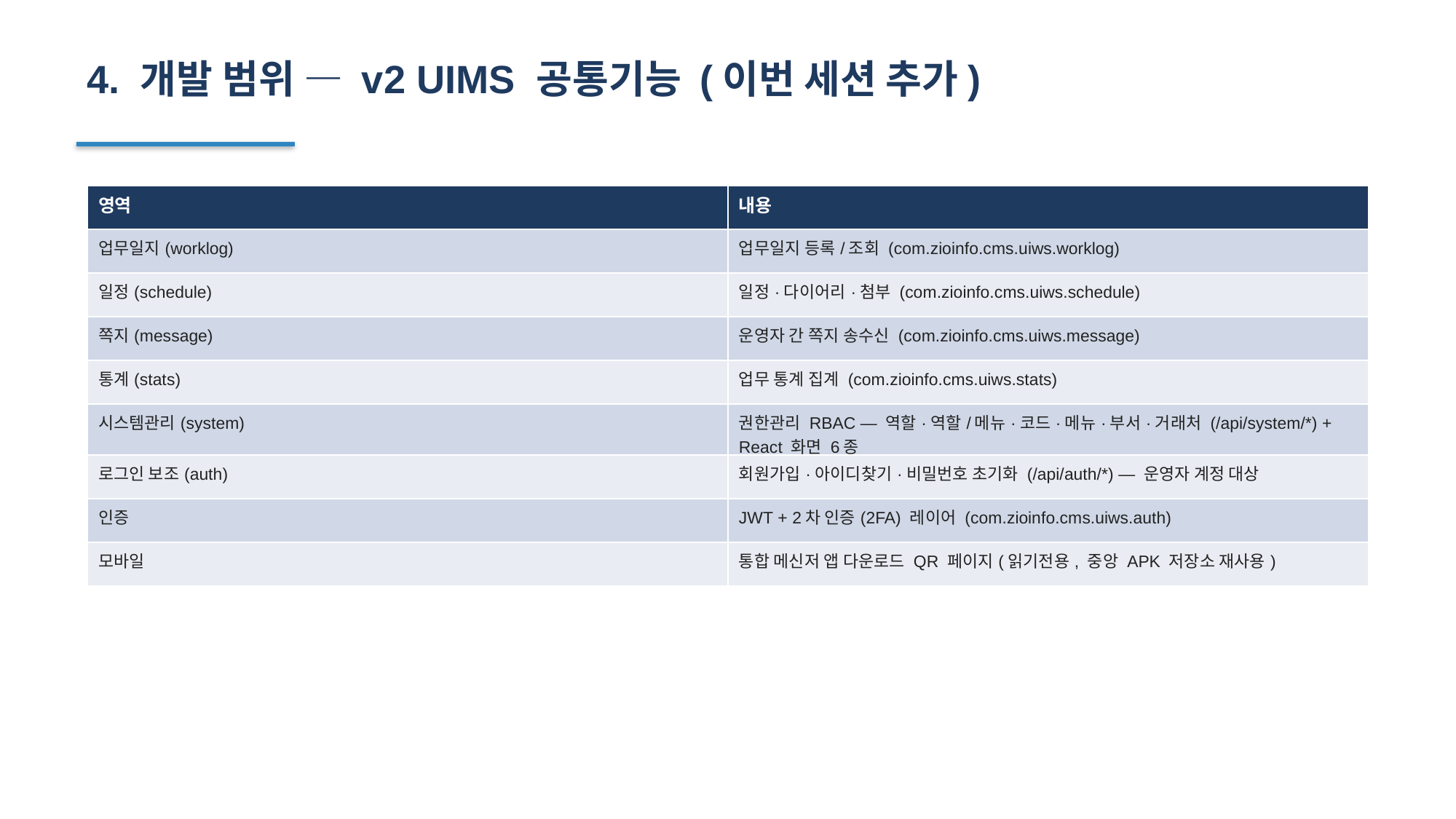

4. 개발 범위 — v2 UIMS 공통기능 (이번 세션 추가)

| 영역 | 내용 |
| --- | --- |
| 업무일지(worklog) | 업무일지 등록/조회 (com.zioinfo.cms.uiws.worklog) |
| 일정(schedule) | 일정·다이어리·첨부 (com.zioinfo.cms.uiws.schedule) |
| 쪽지(message) | 운영자 간 쪽지 송수신 (com.zioinfo.cms.uiws.message) |
| 통계(stats) | 업무 통계 집계 (com.zioinfo.cms.uiws.stats) |
| 시스템관리(system) | 권한관리 RBAC — 역할·역할/메뉴·코드·메뉴·부서·거래처 (/api/system/\*) + React 화면 6종 |
| 로그인 보조(auth) | 회원가입·아이디찾기·비밀번호 초기화 (/api/auth/\*) — 운영자 계정 대상 |
| 인증 | JWT + 2차 인증(2FA) 레이어 (com.zioinfo.cms.uiws.auth) |
| 모바일 | 통합 메신저 앱 다운로드 QR 페이지(읽기전용, 중앙 APK 저장소 재사용) |